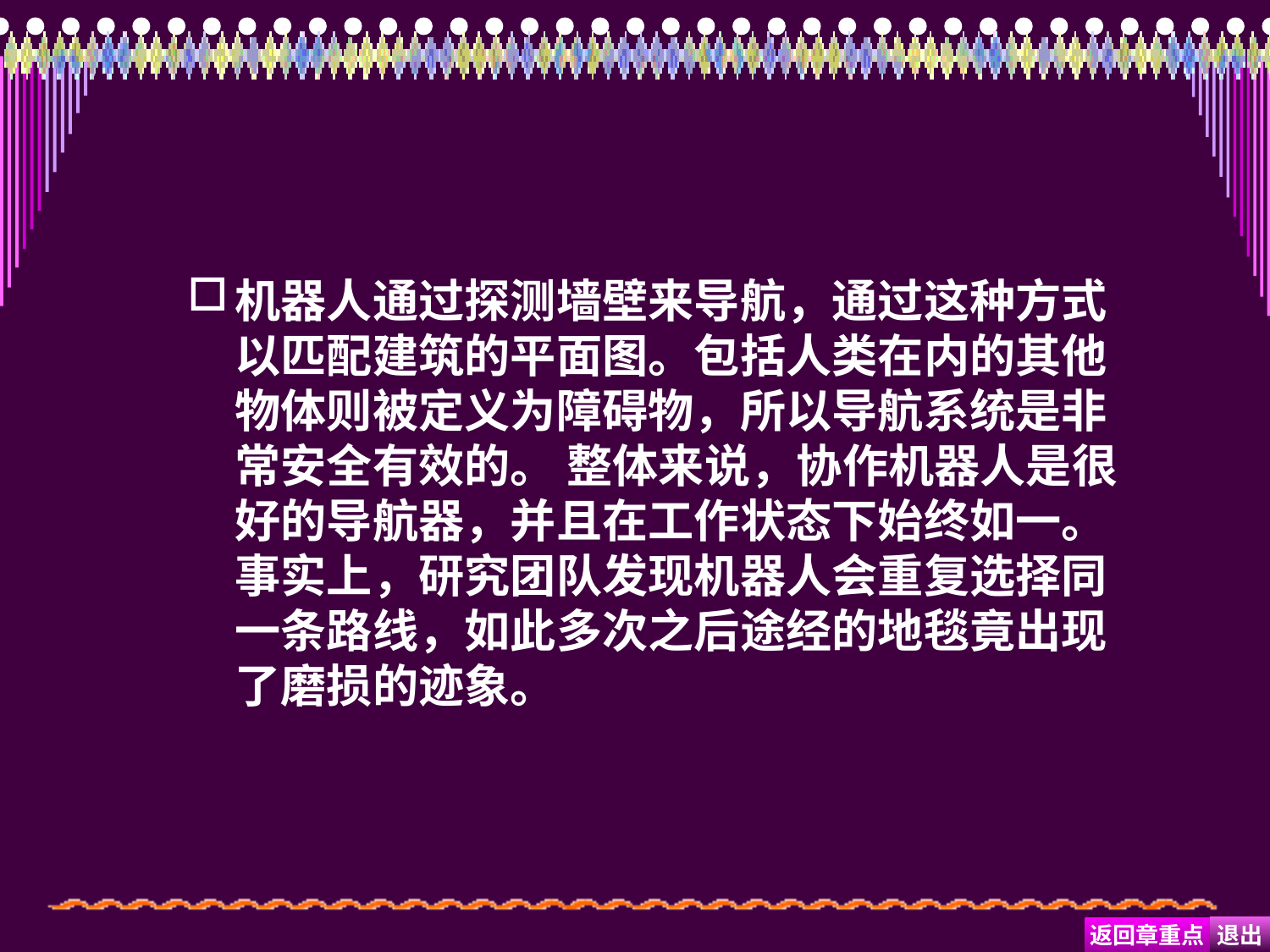

#
机器人通过探测墙壁来导航，通过这种方式以匹配建筑的平面图。包括人类在内的其他物体则被定义为障碍物，所以导航系统是非常安全有效的。 整体来说，协作机器人是很好的导航器，并且在工作状态下始终如一。事实上，研究团队发现机器人会重复选择同一条路线，如此多次之后途经的地毯竟出现了磨损的迹象。